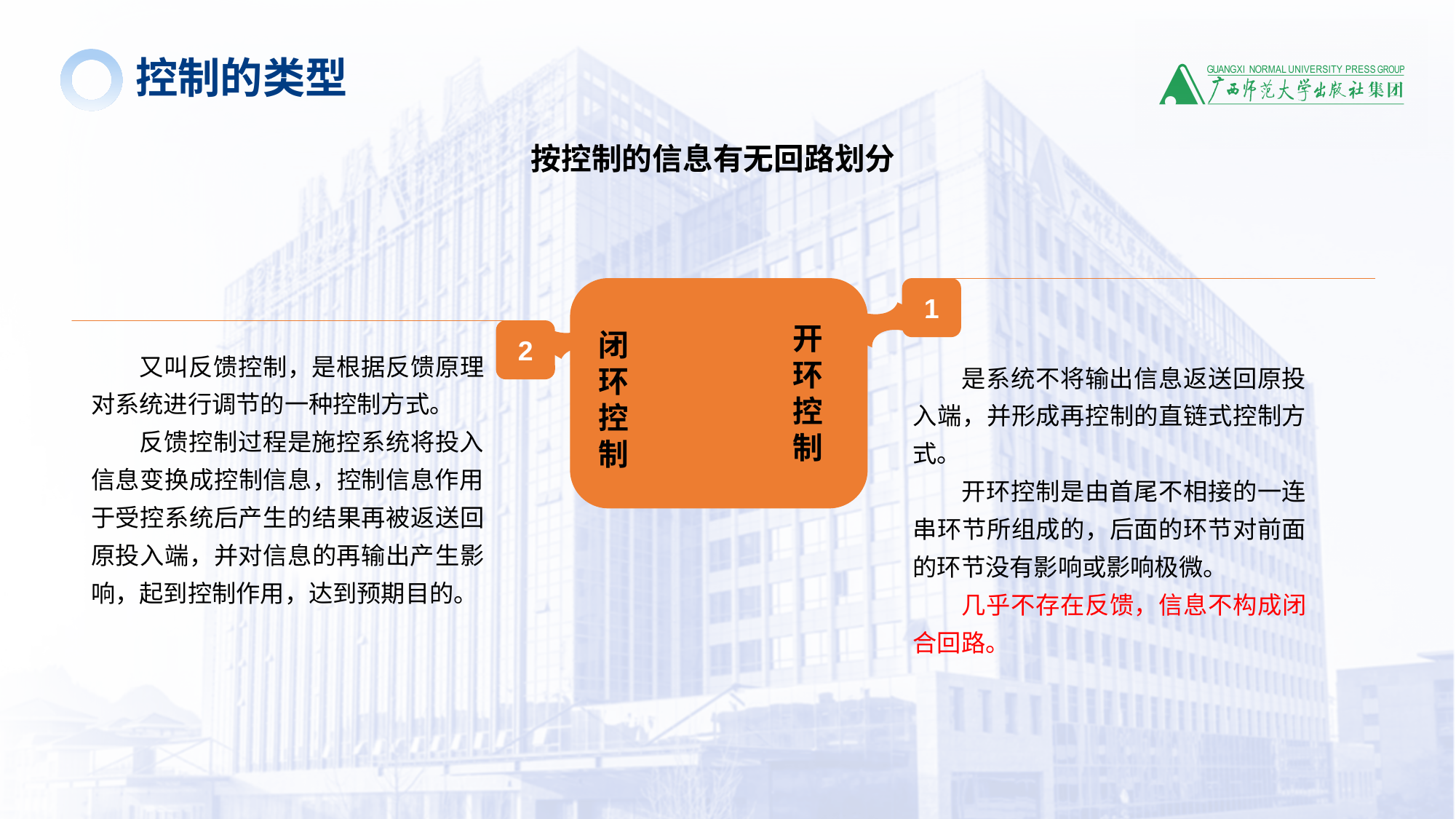

控制的类型

按控制的信息有无回路划分

1

开环控制
2
闭环控制
又叫反馈控制，是根据反馈原理对系统进行调节的一种控制方式。
反馈控制过程是施控系统将投入信息变换成控制信息，控制信息作用于受控系统后产生的结果再被返送回原投入端，并对信息的再输出产生影响，起到控制作用，达到预期目的。
是系统不将输出信息返送回原投入端，并形成再控制的直链式控制方式。
开环控制是由首尾不相接的一连串环节所组成的，后面的环节对前面的环节没有影响或影响极微。
几乎不存在反馈，信息不构成闭合回路。